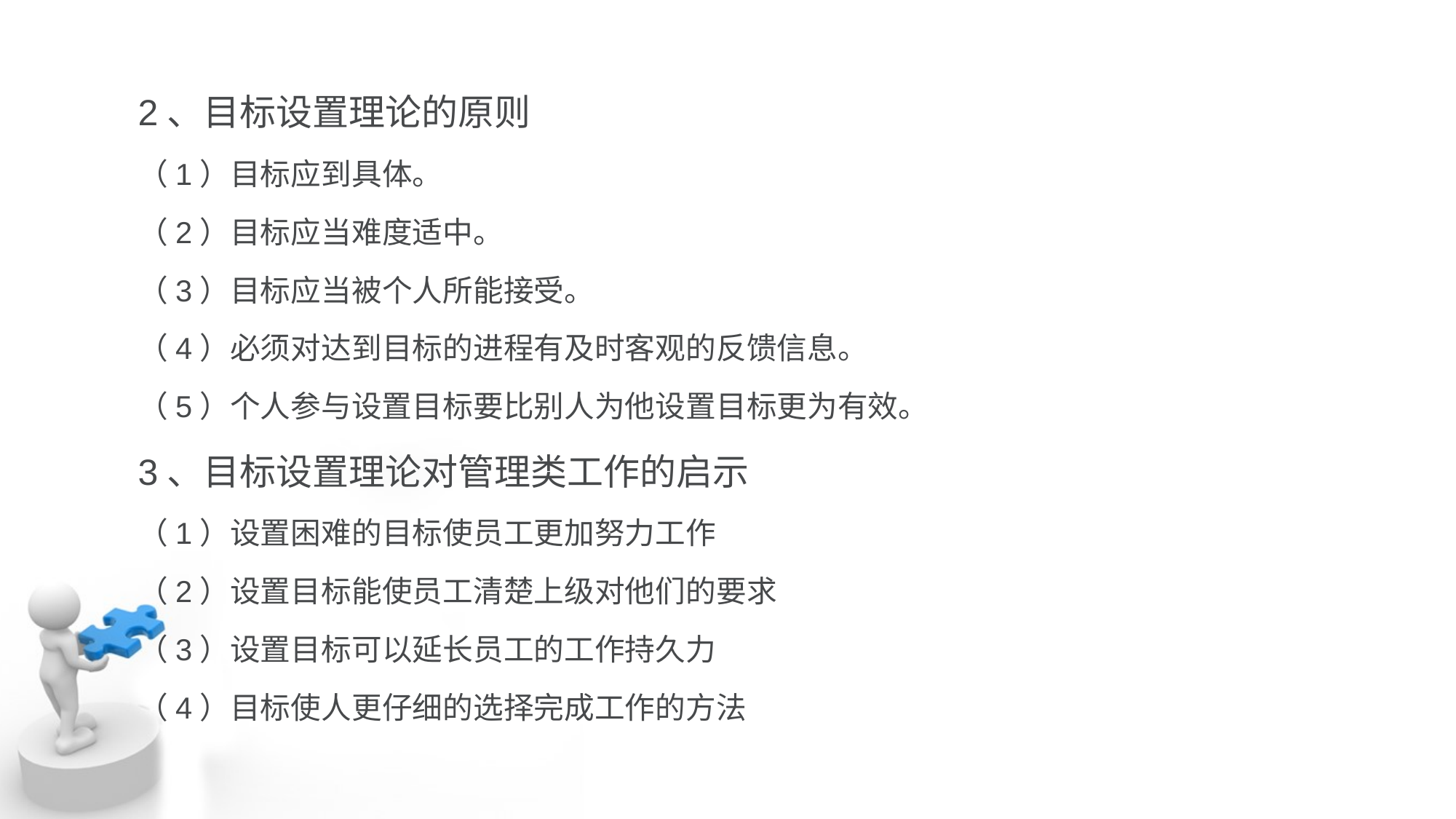

2、目标设置理论的原则
（1）目标应到具体。
（2）目标应当难度适中。
（3）目标应当被个人所能接受。
（4）必须对达到目标的进程有及时客观的反馈信息。
（5）个人参与设置目标要比别人为他设置目标更为有效。
3、目标设置理论对管理类工作的启示
（1）设置困难的目标使员工更加努力工作
（2）设置目标能使员工清楚上级对他们的要求
（3）设置目标可以延长员工的工作持久力
（4）目标使人更仔细的选择完成工作的方法